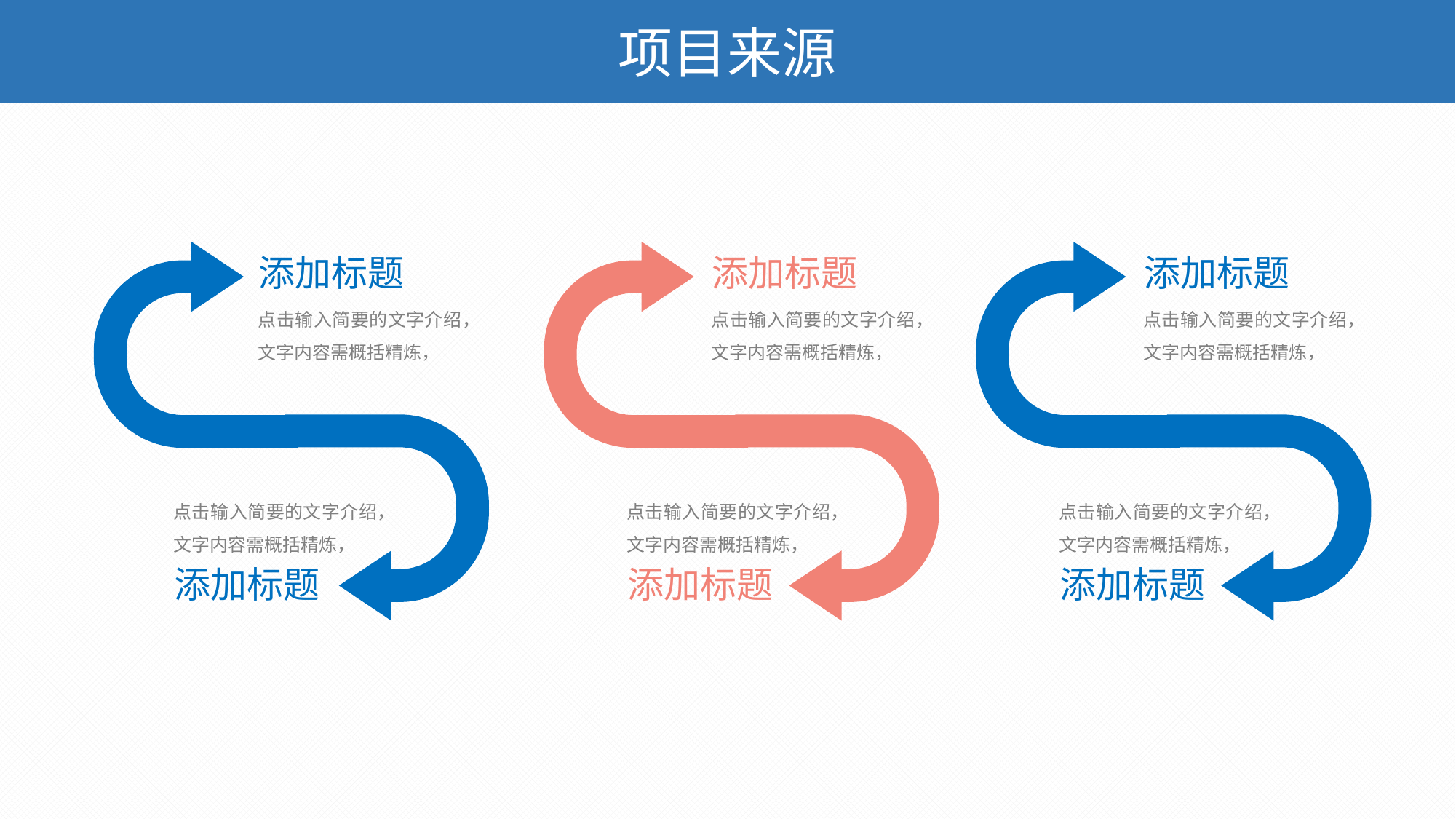

项目来源

添加标题
添加标题
添加标题
点击输入简要的文字介绍，文字内容需概括精炼，
点击输入简要的文字介绍，文字内容需概括精炼，
点击输入简要的文字介绍，文字内容需概括精炼，
点击输入简要的文字介绍，文字内容需概括精炼，
点击输入简要的文字介绍，文字内容需概括精炼，
点击输入简要的文字介绍，文字内容需概括精炼，
添加标题
添加标题
添加标题